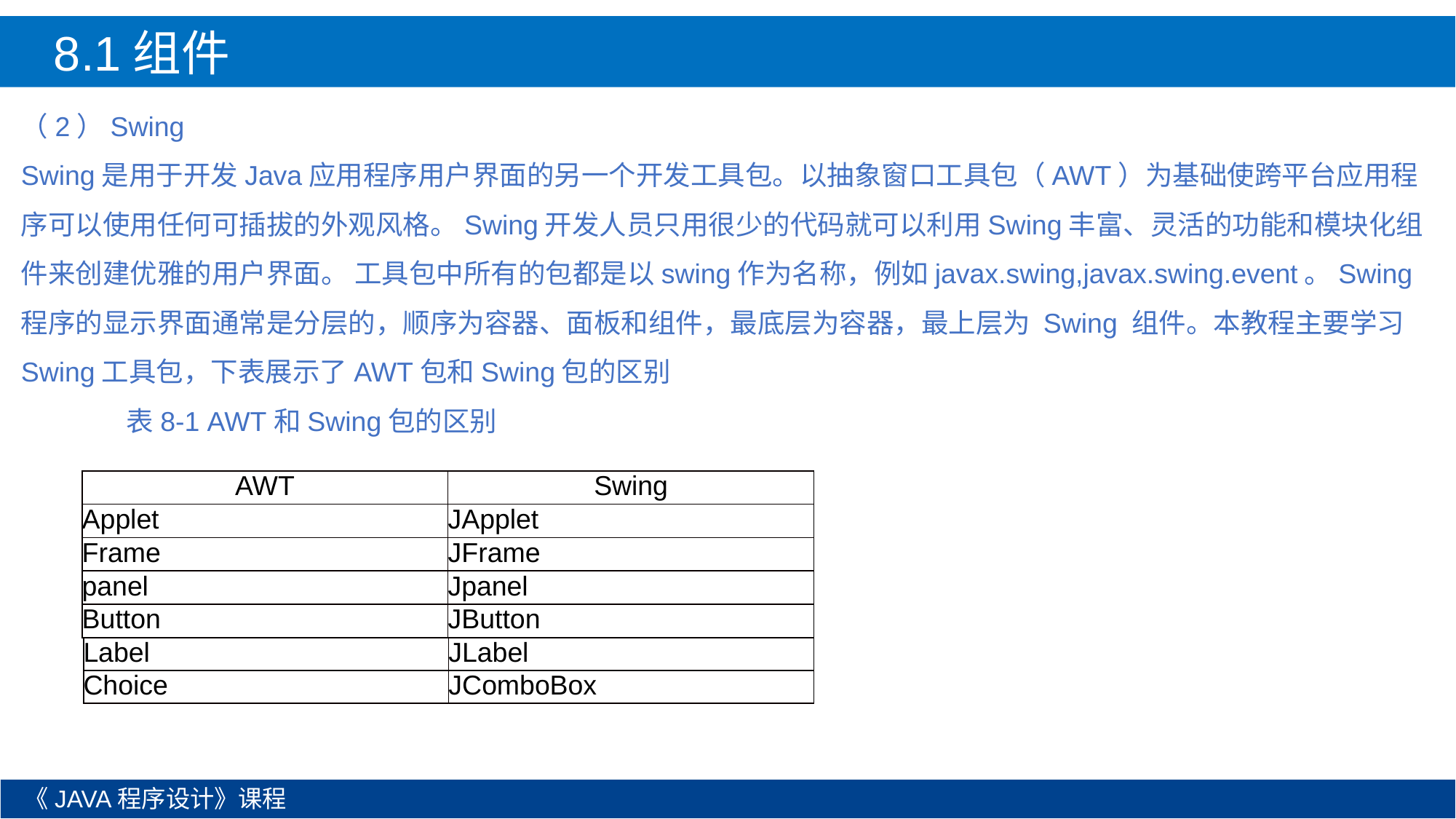

8.1组件
（2）Swing
Swing是用于开发Java应用程序用户界面的另一个开发工具包。以抽象窗口工具包（AWT）为基础使跨平台应用程序可以使用任何可插拔的外观风格。Swing开发人员只用很少的代码就可以利用Swing丰富、灵活的功能和模块化组件来创建优雅的用户界面。 工具包中所有的包都是以swing作为名称，例如javax.swing,javax.swing.event。Swing 程序的显示界面通常是分层的，顺序为容器、面板和组件，最底层为容器，最上层为 Swing 组件。本教程主要学习Swing工具包，下表展示了AWT包和Swing包的区别
                表8-1 AWT和Swing包的区别

| AWT | Swing |
| --- | --- |
| Applet | JApplet |
| Frame | JFrame |
| panel | Jpanel |
| Button | JButton |
| Label | JLabel |
| --- | --- |
| Choice | JComboBox |
《JAVA程序设计》课程